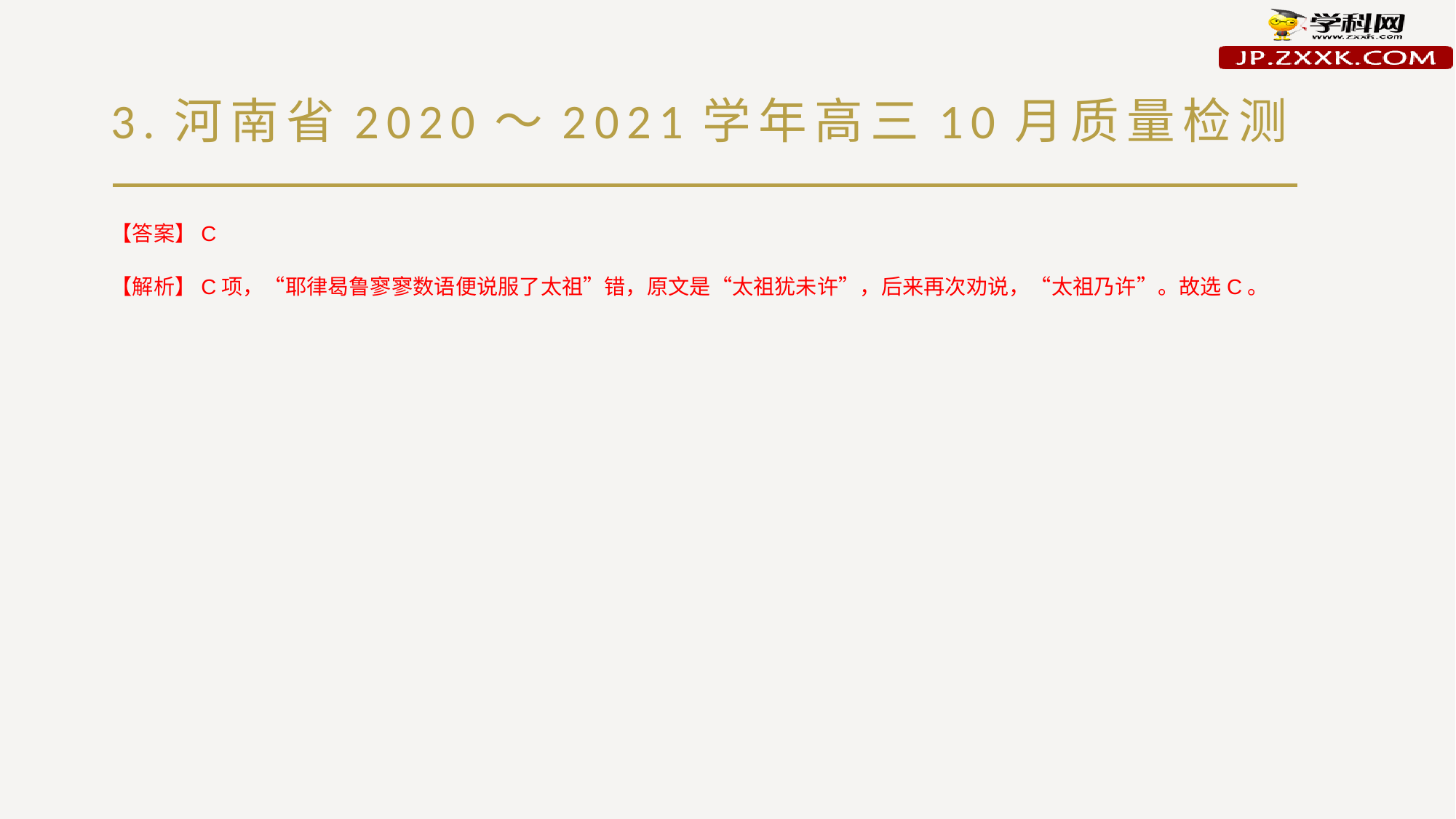

# 3.河南省2020～2021学年高三10月质量检测
【答案】C
【解析】C项，“耶律曷鲁寥寥数语便说服了太祖”错，原文是“太祖犹未许”，后来再次劝说，“太祖乃许”。故选C。